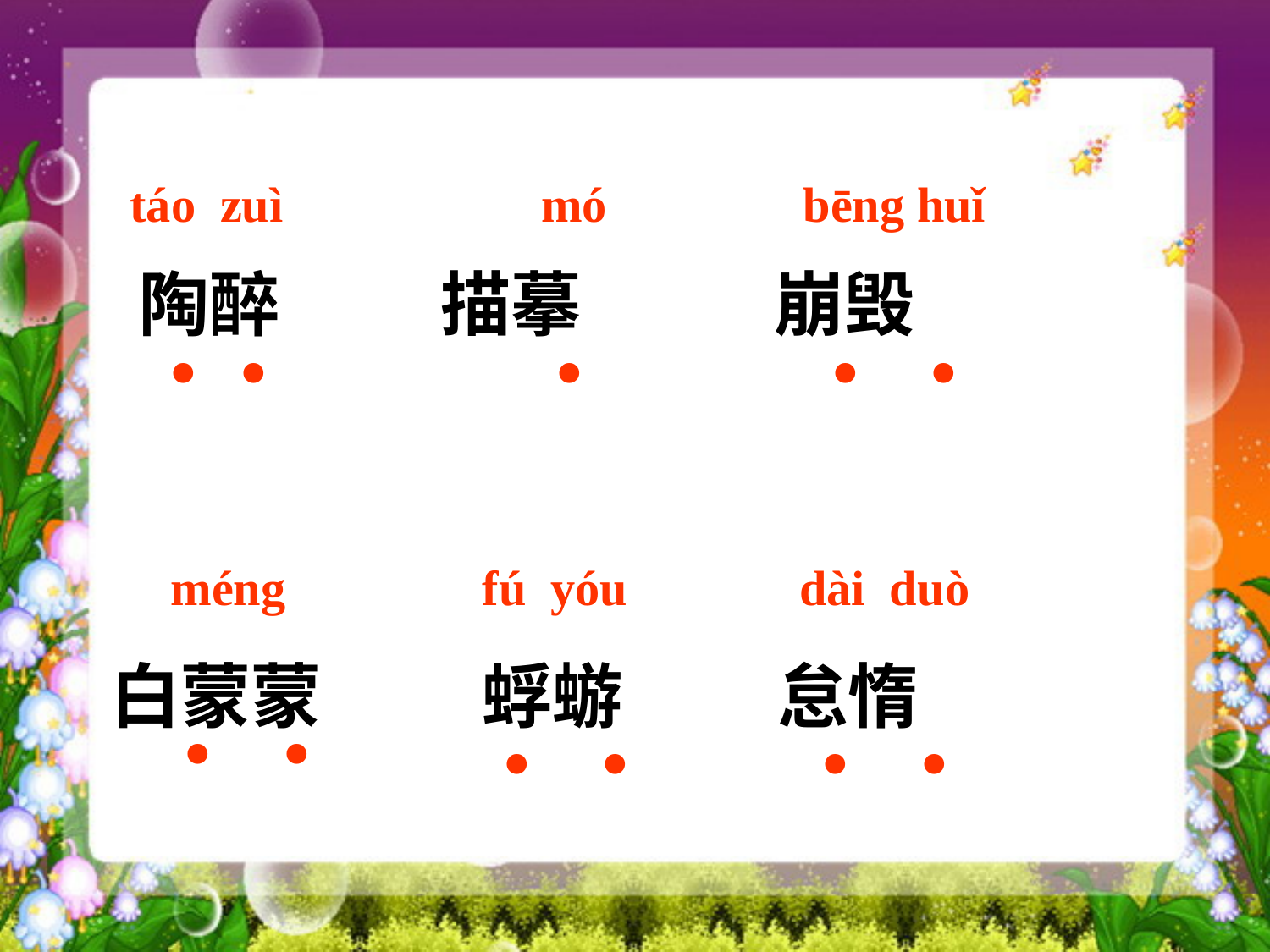

táo  zuì                     mó                bēng huǐ
   ·
陶醉          描摹            崩毁
·
·
· ·

      méng                fú  yóu              dài  duò
 · ·
· ·
· ·
 白蒙蒙          蜉蝣              怠惰